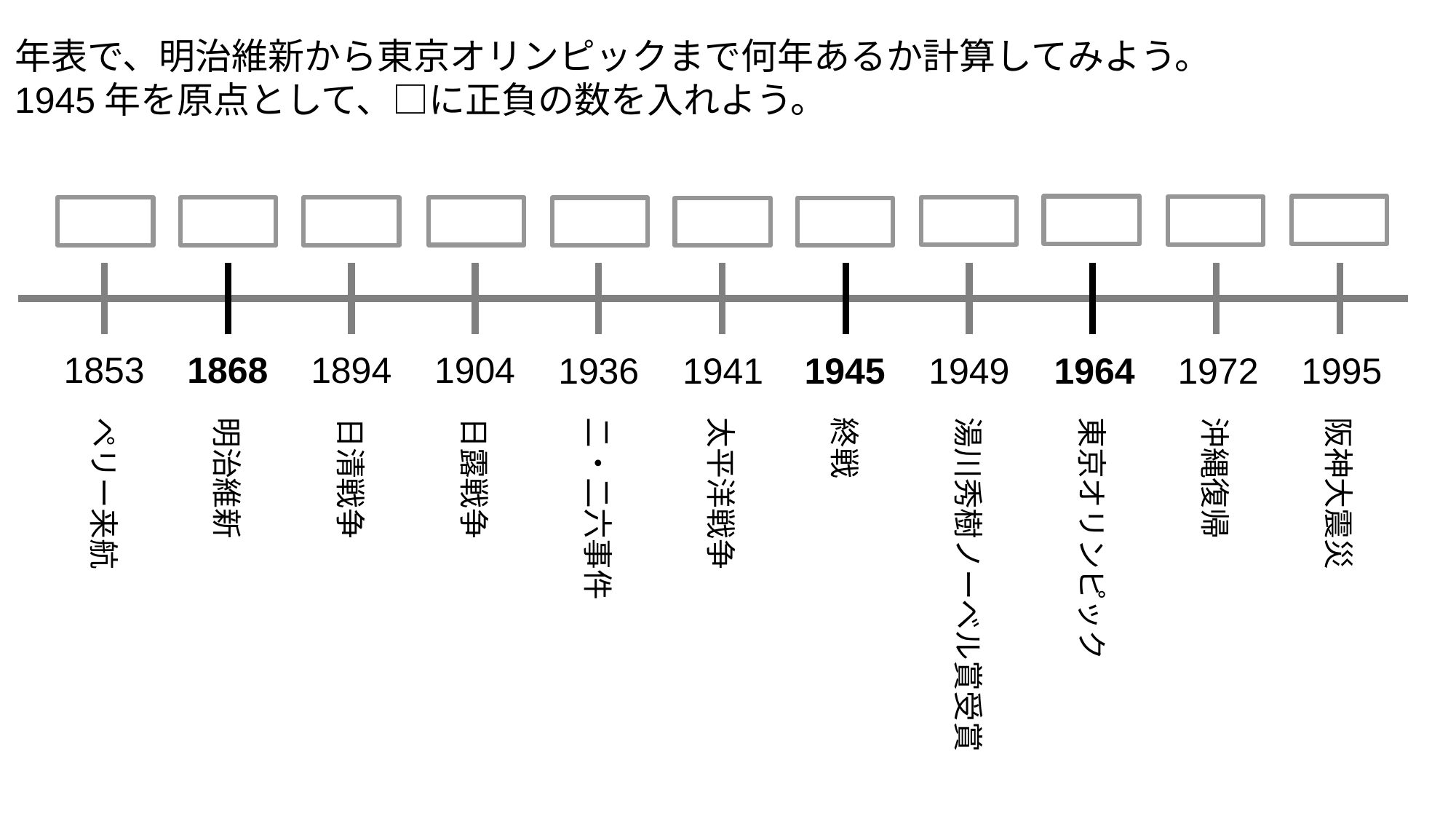

年表で、明治維新から東京オリンピックまで何年あるか計算してみよう。
1945年を原点として、□に正負の数を入れよう。

1904
1894
1868
1853
1936
1941
1945
1949
1964
1972
1995
阪神大震災
ペリー来航
明治維新
日清戦争
日露戦争
二・二六事件
太平洋戦争
終戦
湯川秀樹ノーベル賞受賞
東京オリンピック
沖縄復帰